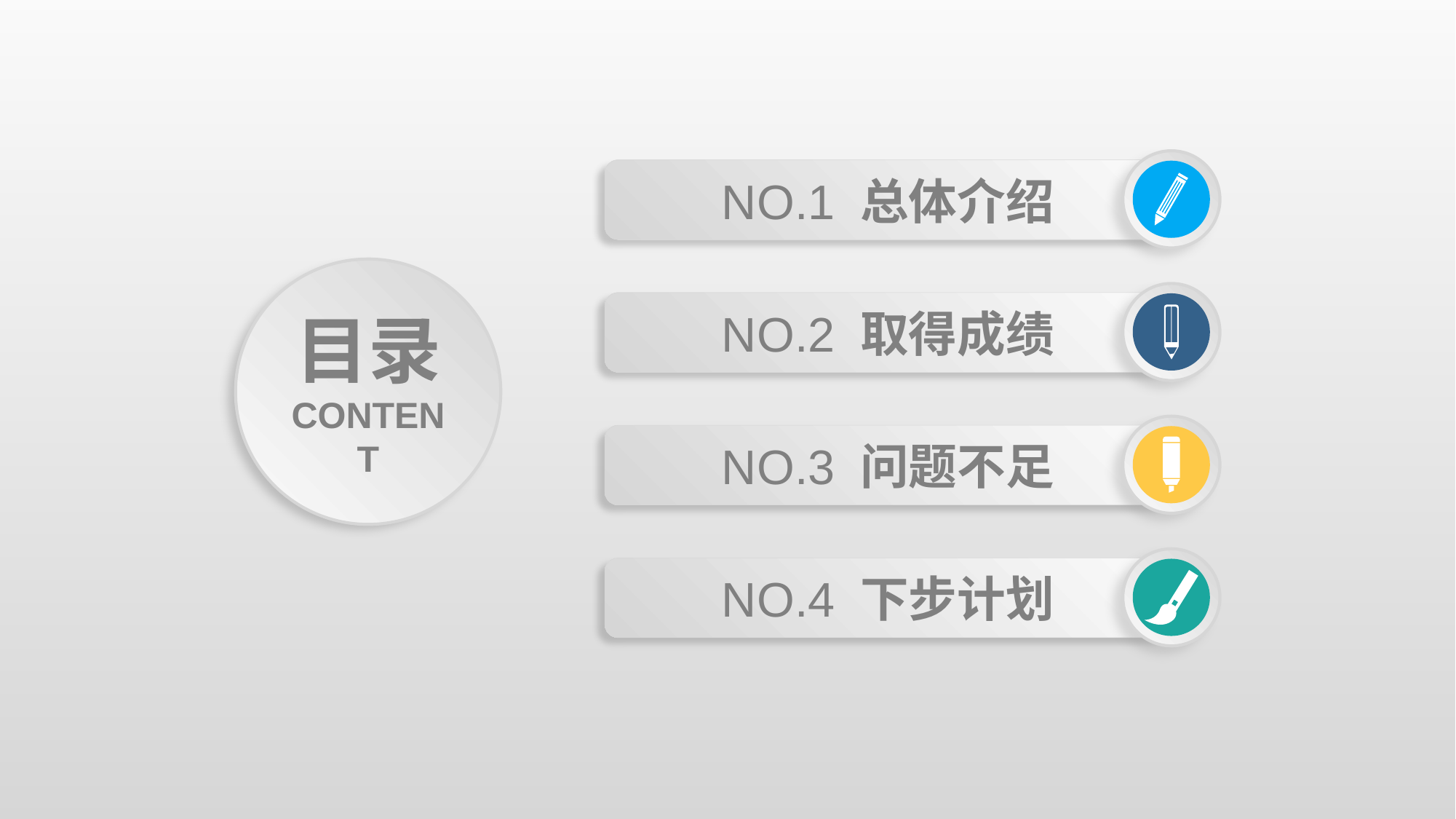

NO.1 总体介绍
目录
CONTENT

NO.2 取得成绩

NO.3 问题不足

NO.4 下步计划